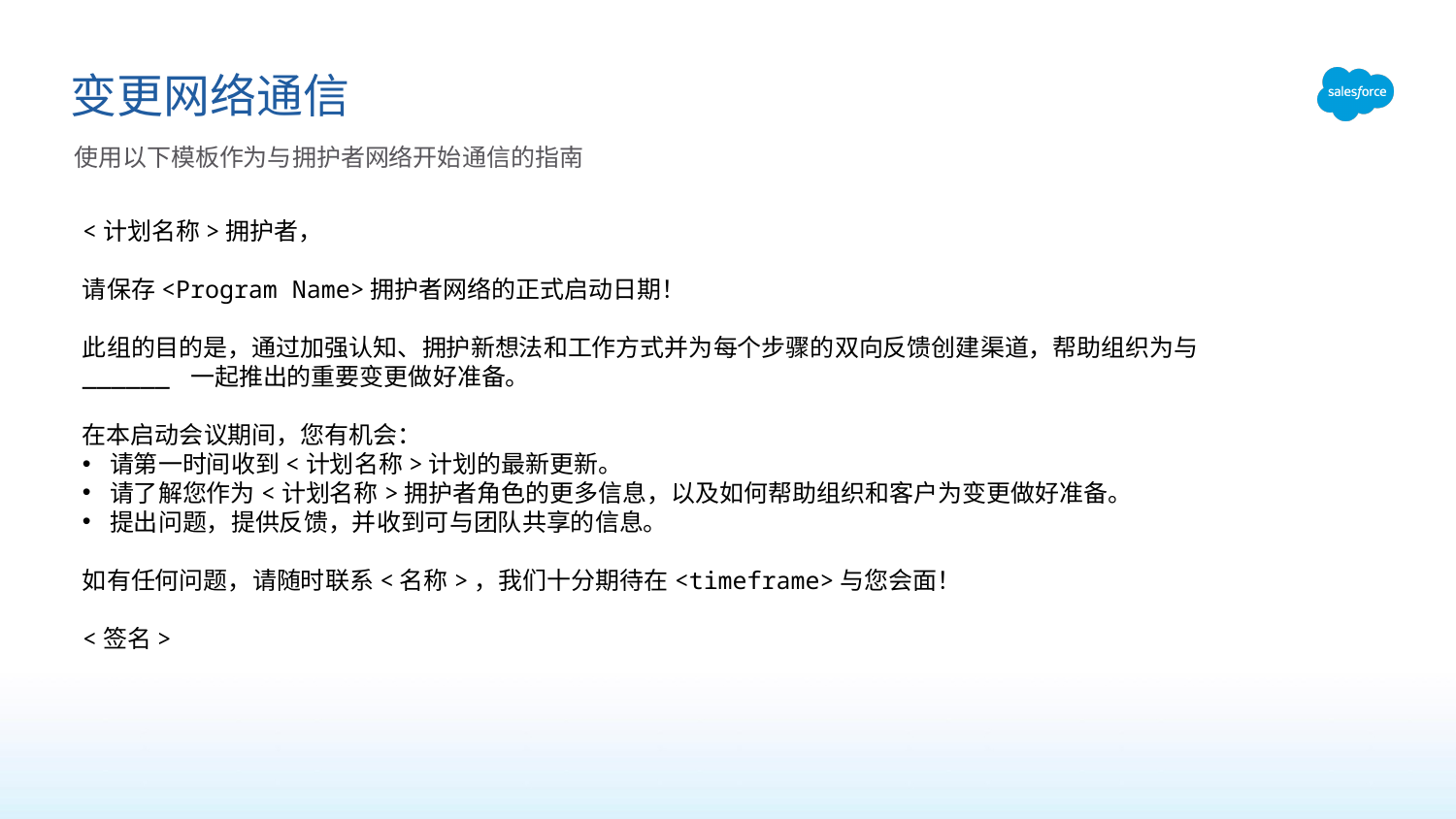

# 变更网络通信
使用以下模板作为与拥护者网络开始通信的指南
<计划名称>拥护者，

请保存<Program Name>拥护者网络的正式启动日期！

此组的目的是，通过加强认知、拥护新想法和工作方式并为每个步骤的双向反馈创建渠道，帮助组织为与 ______ 一起推出的重要变更做好准备。

在本启动会议期间，您有机会：
请第一时间收到<计划名称>计划的最新更新。
请了解您作为<计划名称>拥护者角色的更多信息，以及如何帮助组织和客户为变更做好准备。
提出问题，提供反馈，并收到可与团队共享的信息。

如有任何问题，请随时联系<名称>，我们十分期待在<timeframe>与您会面！

<签名>